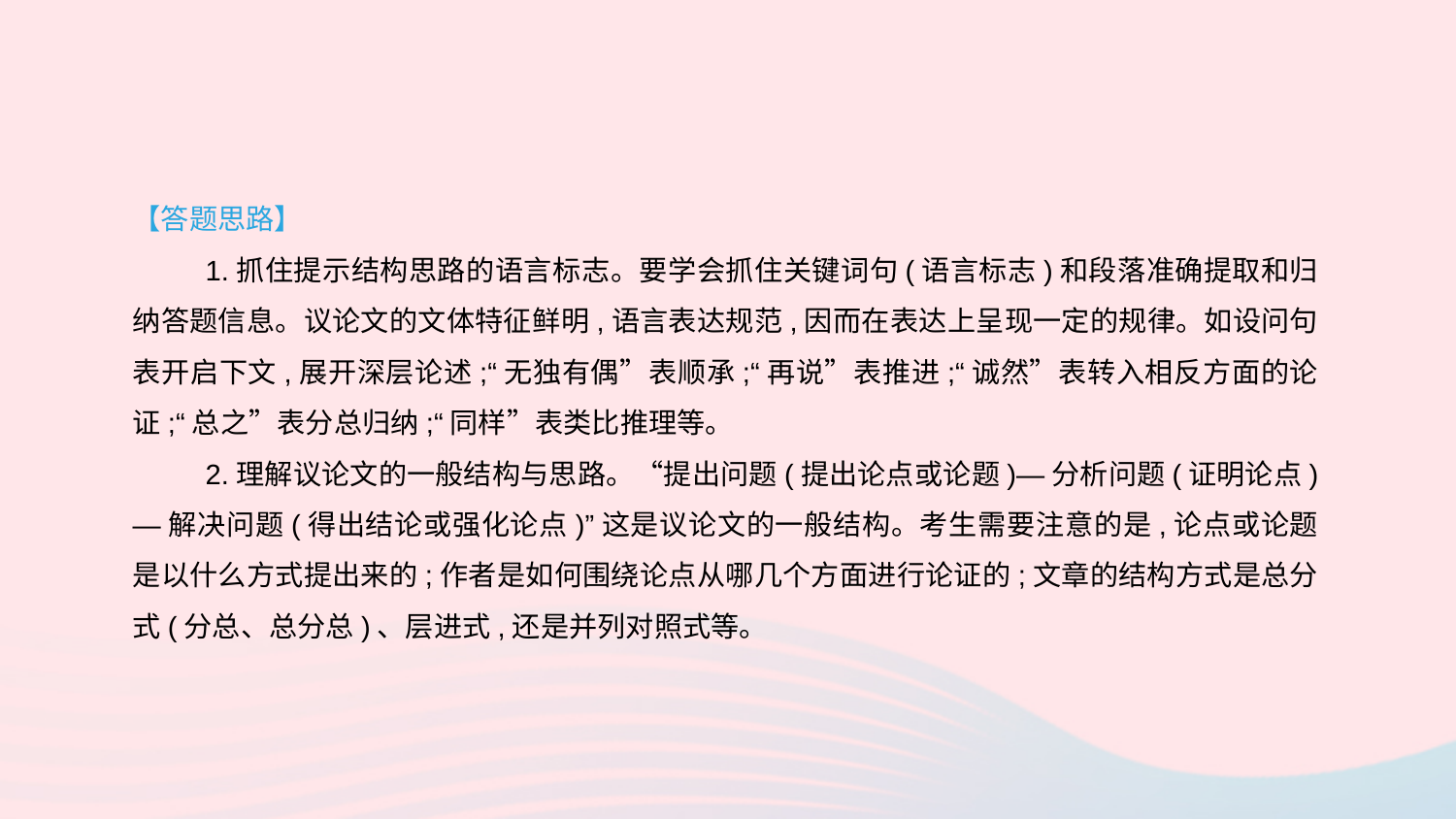

【答题思路】
1.抓住提示结构思路的语言标志。要学会抓住关键词句(语言标志)和段落准确提取和归纳答题信息。议论文的文体特征鲜明,语言表达规范,因而在表达上呈现一定的规律。如设问句表开启下文,展开深层论述;“无独有偶”表顺承;“再说”表推进;“诚然”表转入相反方面的论证;“总之”表分总归纳;“同样”表类比推理等。
2.理解议论文的一般结构与思路。“提出问题(提出论点或论题)—分析问题(证明论点)—解决问题(得出结论或强化论点)”这是议论文的一般结构。考生需要注意的是,论点或论题是以什么方式提出来的;作者是如何围绕论点从哪几个方面进行论证的;文章的结构方式是总分式(分总、总分总)、层进式,还是并列对照式等。